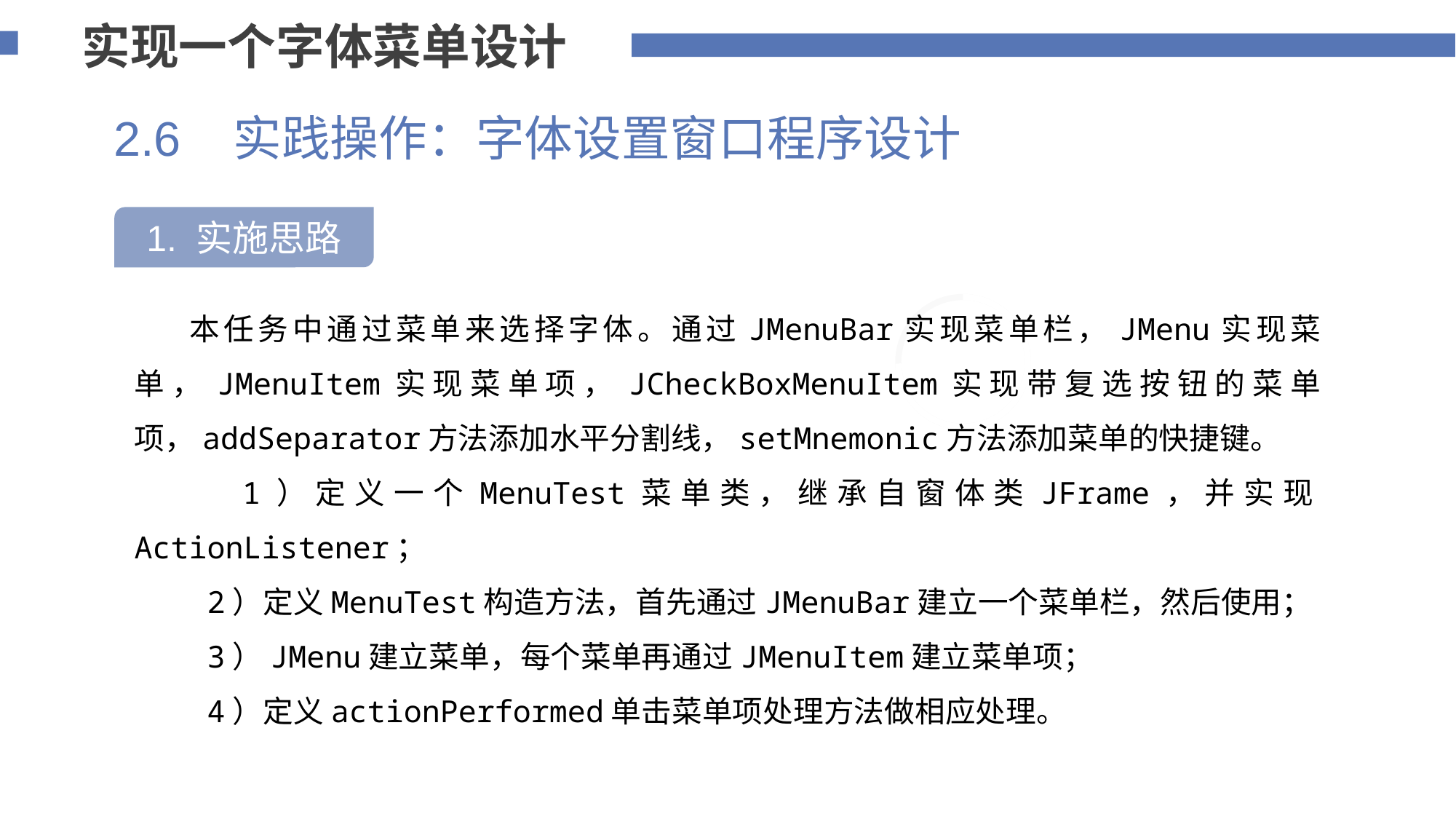

实现一个字体菜单设计

2.6   实践操作：字体设置窗口程序设计
1. 实施思路

    本任务中通过菜单来选择字体。通过JMenuBar实现菜单栏，JMenu实现菜单，JMenuItem实现菜单项，JCheckBoxMenuItem实现带复选按钮的菜单项，addSeparator方法添加水平分割线，setMnemonic方法添加菜单的快捷键。
    1）定义一个MenuTest菜单类，继承自窗体类JFrame，并实现ActionListener；
    2）定义MenuTest构造方法，首先通过JMenuBar建立一个菜单栏，然后使用；
    3）JMenu建立菜单，每个菜单再通过JMenuItem建立菜单项；
    4）定义actionPerformed单击菜单项处理方法做相应处理。

75%